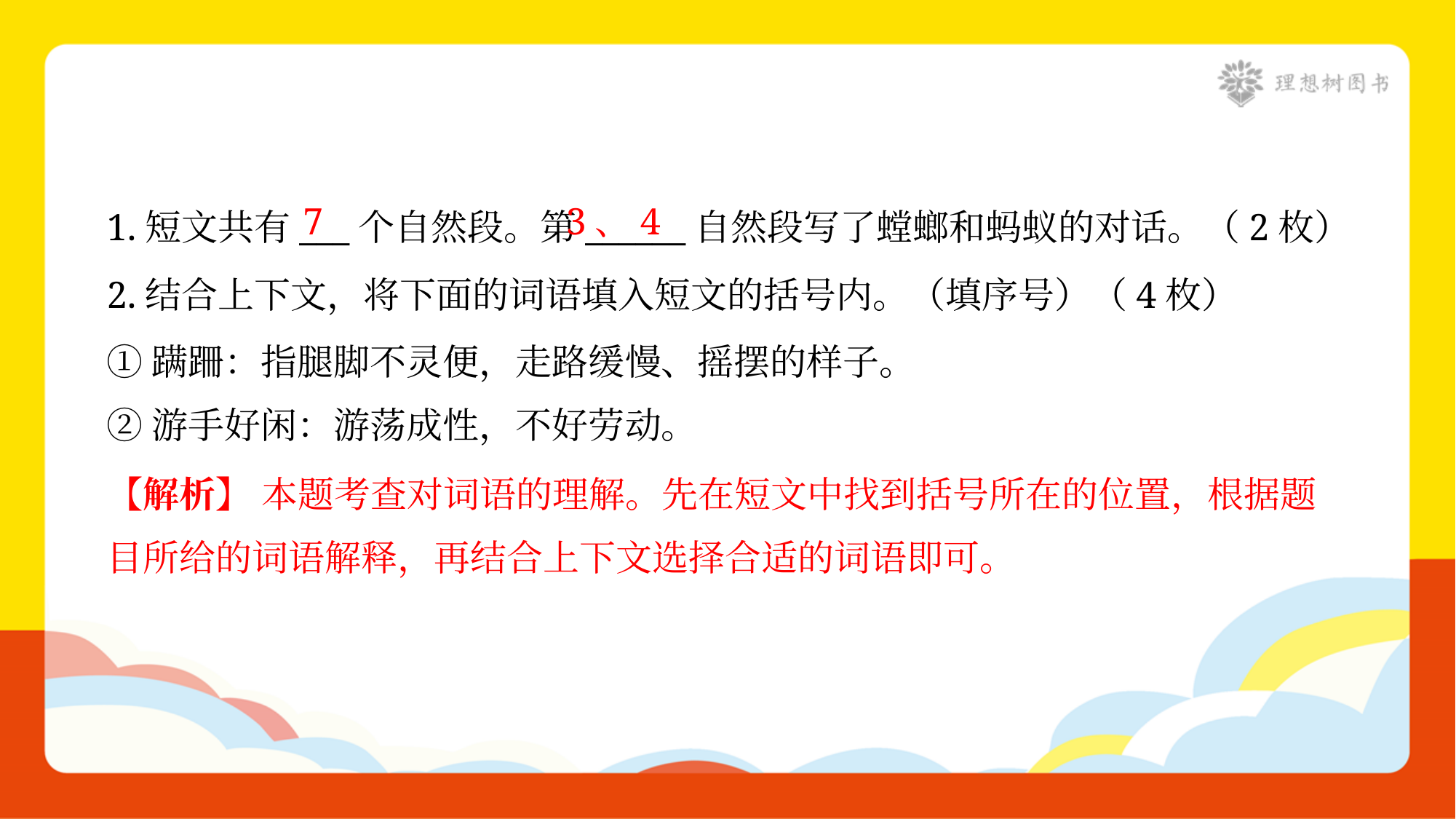

7
3、4
1.短文共有___个自然段。第______自然段写了螳螂和蚂蚁的对话。（2枚）
2.结合上下文，将下面的词语填入短文的括号内。（填序号）（4枚）
①蹒跚：指腿脚不灵便，走路缓慢、摇摆的样子。
②游手好闲：游荡成性，不好劳动。
【解析】 本题考查对词语的理解。先在短文中找到括号所在的位置，根据题
目所给的词语解释，再结合上下文选择合适的词语即可。